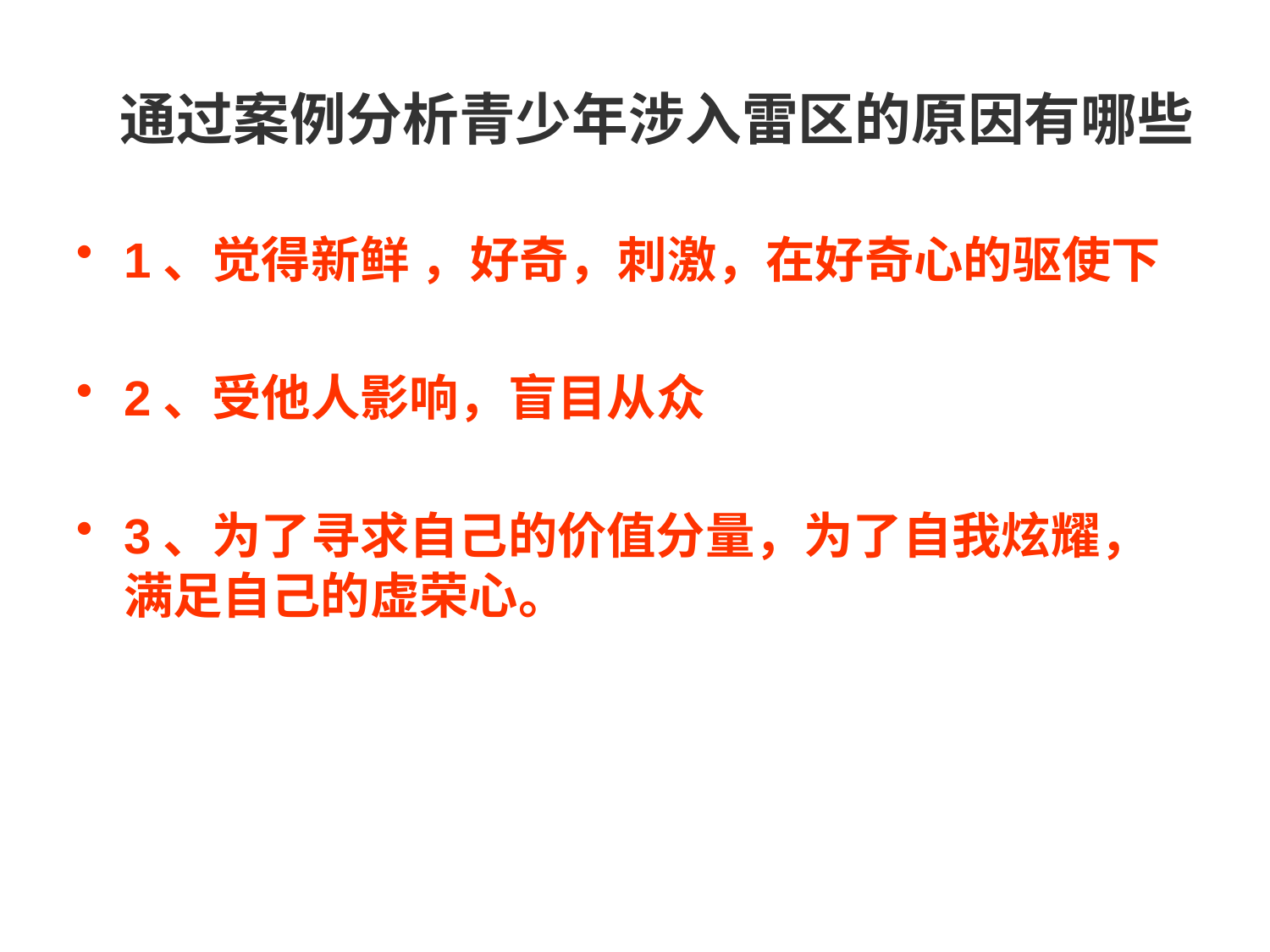

# 通过案例分析青少年涉入雷区的原因有哪些
1、觉得新鲜 ，好奇，刺激，在好奇心的驱使下

2、受他人影响，盲目从众

3、为了寻求自己的价值分量，为了自我炫耀，满足自己的虚荣心。